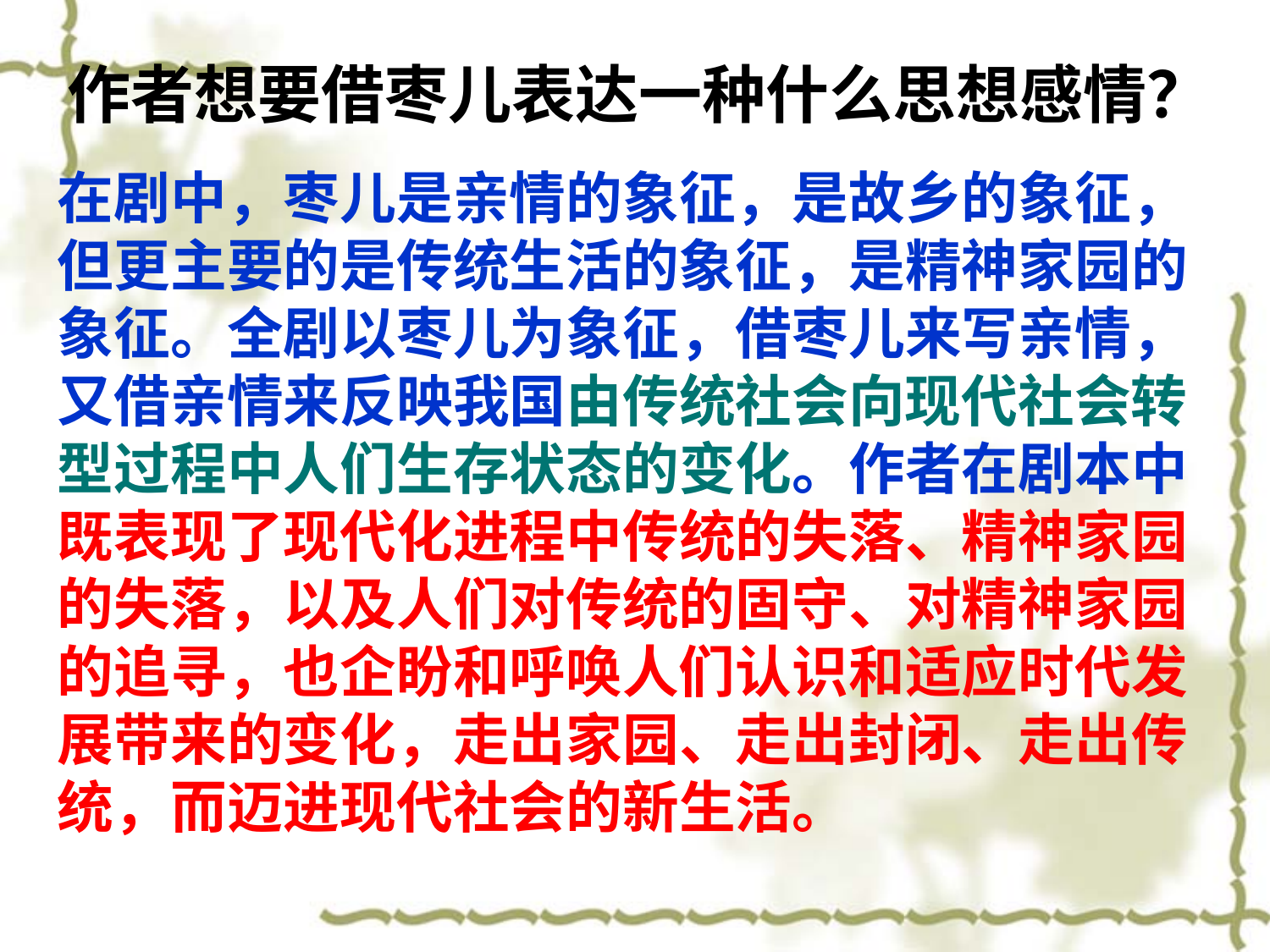

作者想要借枣儿表达一种什么思想感情？
在剧中，枣儿是亲情的象征，是故乡的象征，但更主要的是传统生活的象征，是精神家园的象征。全剧以枣儿为象征，借枣儿来写亲情，又借亲情来反映我国由传统社会向现代社会转型过程中人们生存状态的变化。作者在剧本中既表现了现代化进程中传统的失落、精神家园的失落，以及人们对传统的固守、对精神家园的追寻，也企盼和呼唤人们认识和适应时代发展带来的变化，走出家园、走出封闭、走出传统，而迈进现代社会的新生活。